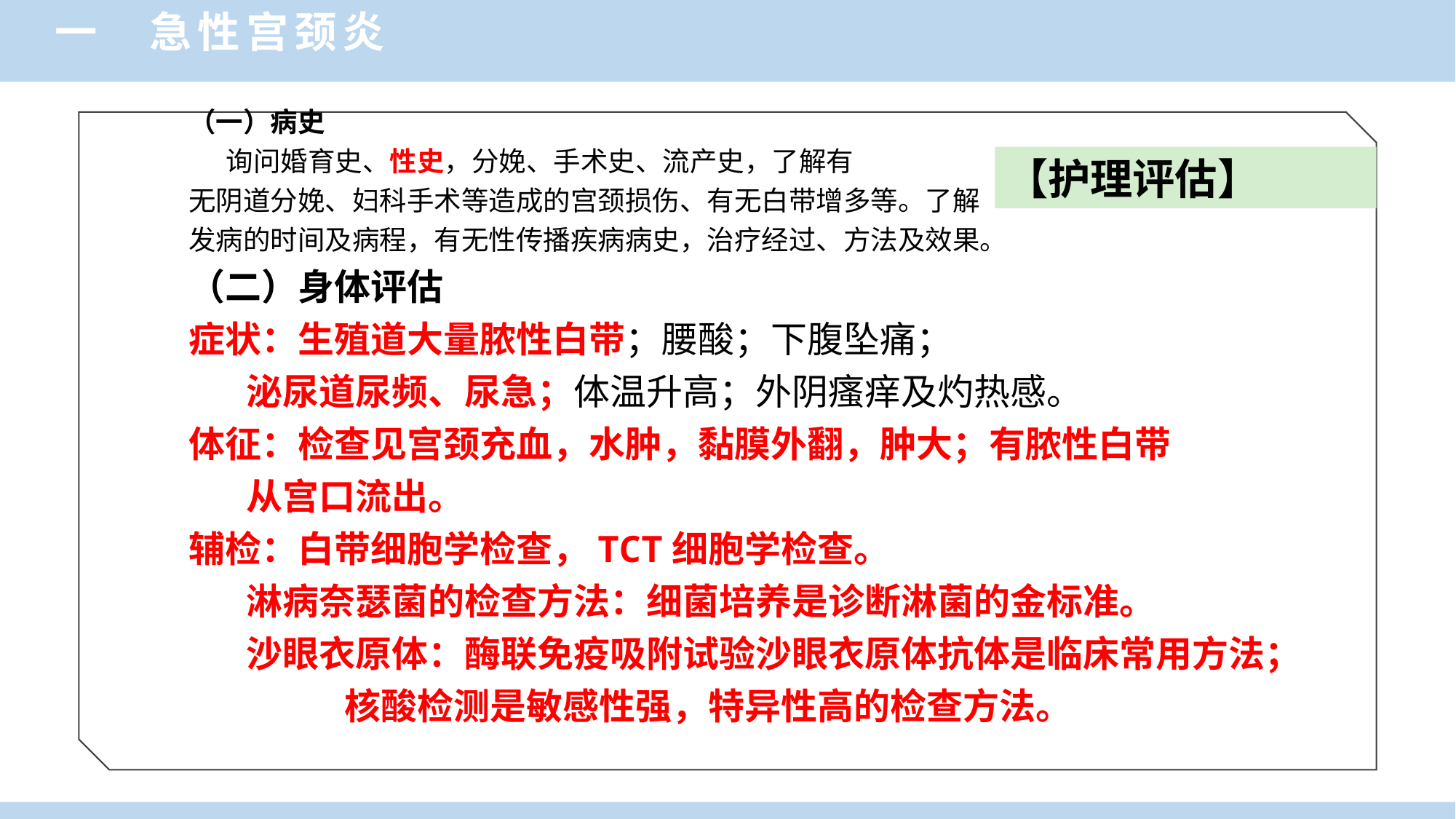

一   急性宫颈炎

【护理评估】
（一）病史
     询问婚育史、性史，分娩、手术史、流产史，了解有
无阴道分娩、妇科手术等造成的宫颈损伤、有无白带增多等。了解
发病的时间及病程，有无性传播疾病病史，治疗经过、方法及效果。
（二）身体评估
症状：生殖道大量脓性白带；腰酸；下腹坠痛；
      泌尿道尿频、尿急；体温升高；外阴瘙痒及灼热感。
体征：检查见宫颈充血，水肿，黏膜外翻，肿大；有脓性白带
      从宫口流出。
辅检：白带细胞学检查，TCT细胞学检查。
      淋病奈瑟菌的检查方法：细菌培养是诊断淋菌的金标准。
      沙眼衣原体：酶联免疫吸附试验沙眼衣原体抗体是临床常用方法；
                  核酸检测是敏感性强，特异性高的检查方法。